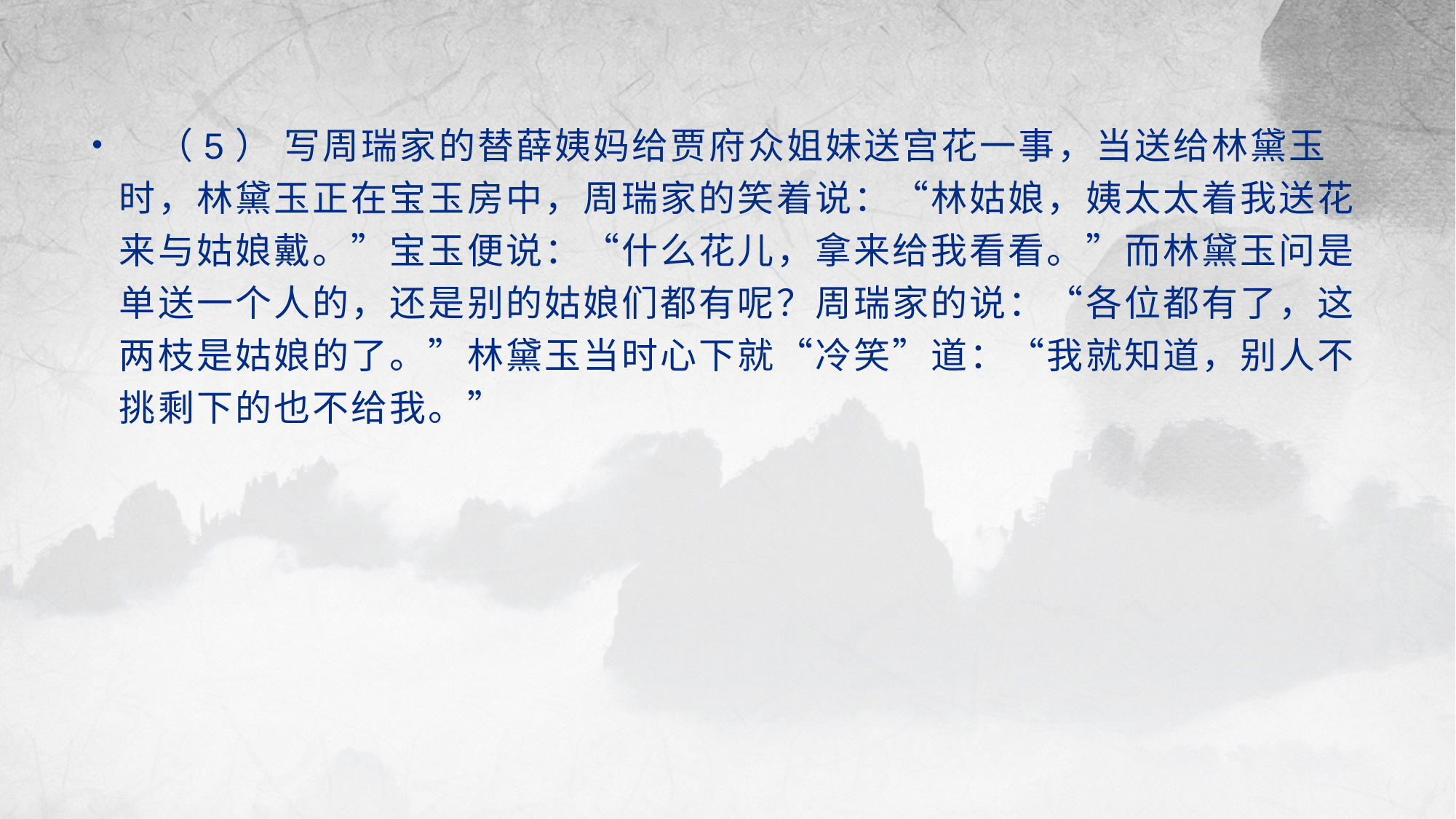

（5） 写周瑞家的替薛姨妈给贾府众姐妹送宫花一事，当送给林黛玉时，林黛玉正在宝玉房中，周瑞家的笑着说：“林姑娘，姨太太着我送花来与姑娘戴。”宝玉便说：“什么花儿，拿来给我看看。”而林黛玉问是单送一个人的，还是别的姑娘们都有呢？周瑞家的说：“各位都有了，这两枝是姑娘的了。”林黛玉当时心下就“冷笑”道：“我就知道，别人不挑剩下的也不给我。”